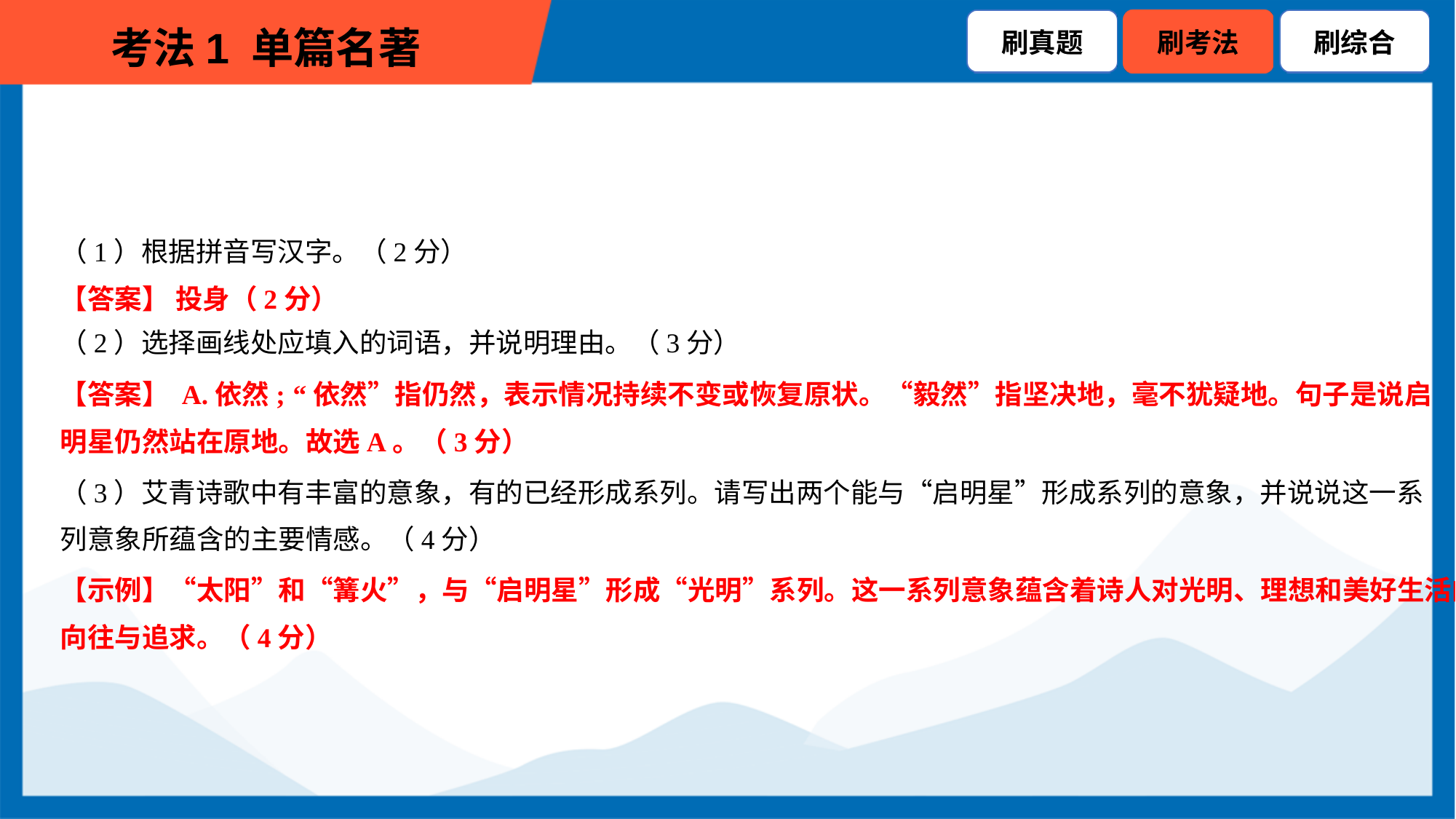

（1）根据拼音写汉字。（2分）
【答案】 投身（2分）
（2）选择画线处应填入的词语，并说明理由。（3分）
【答案】 A.依然; “依然”指仍然，表示情况持续不变或恢复原状。“毅然”指坚决地，毫不犹疑地。句子是说启
明星仍然站在原地。故选A。（3分）
（3）艾青诗歌中有丰富的意象，有的已经形成系列。请写出两个能与“启明星”形成系列的意象，并说说这一系
列意象所蕴含的主要情感。（4分）
【示例】“太阳”和“篝火”，与“启明星”形成“光明”系列。这一系列意象蕴含着诗人对光明、理想和美好生活的
向往与追求。（4分）